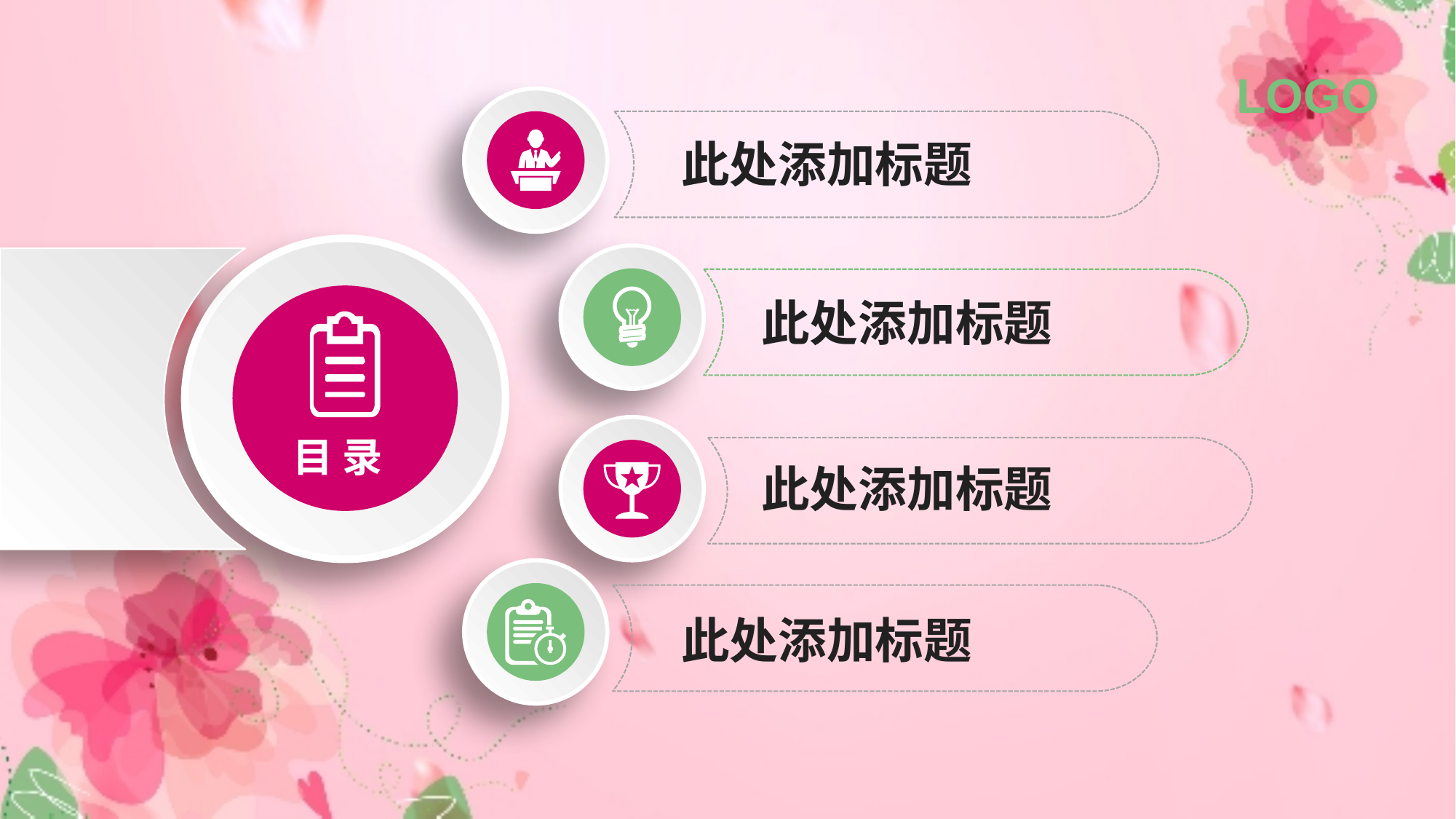

LOGO

此处添加标题

目 录

此处添加标题

此处添加标题

此处添加标题